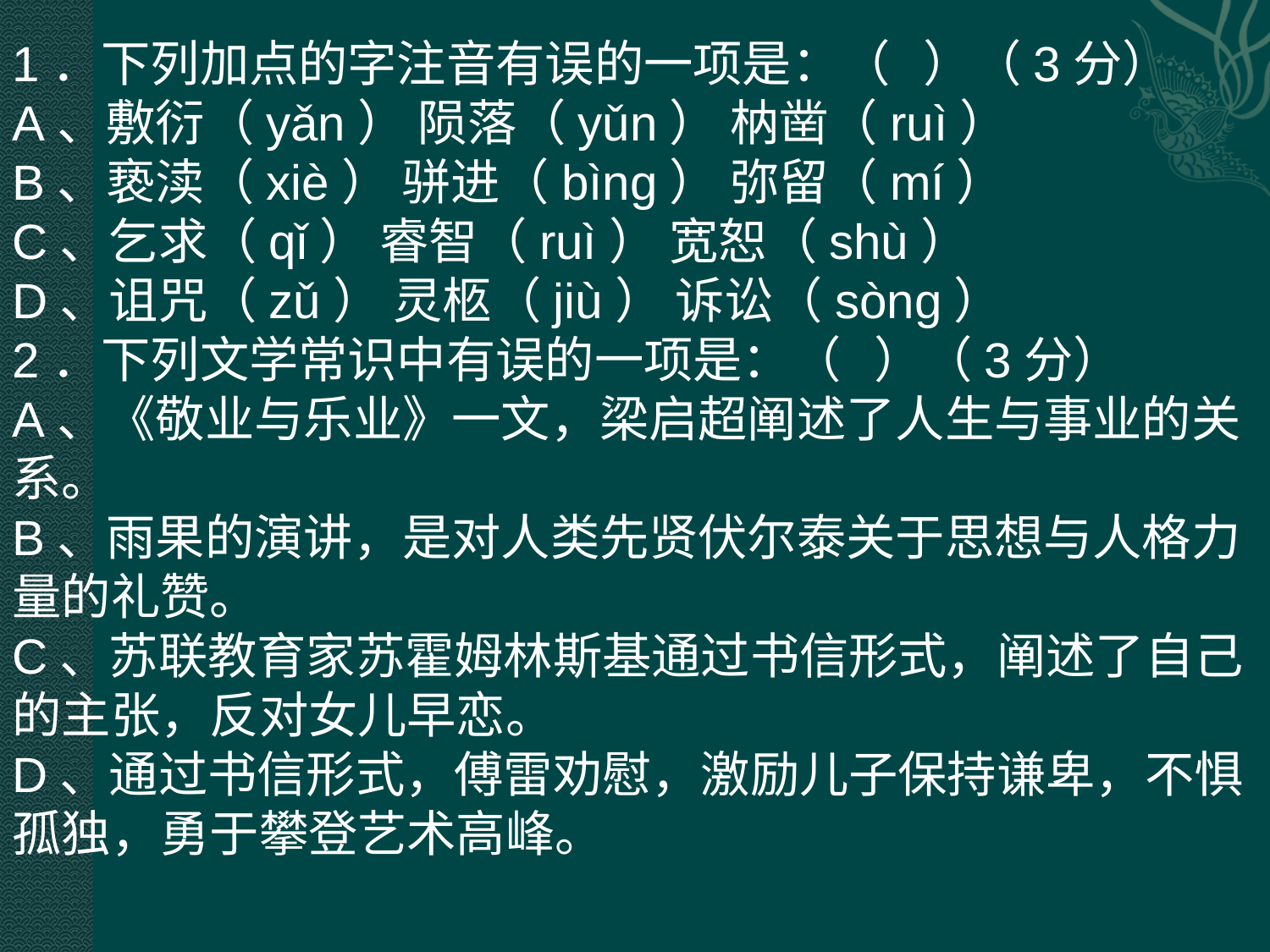

1．下列加点的字注音有误的一项是：（   ）（3分）
A、敷衍（yǎn） 陨落（yǔn） 枘凿（ruì）   
B、亵渎（xiè） 骈进（bìng） 弥留（mí）
C、乞求（qǐ） 睿智（ruì） 宽恕（shù）  
D、诅咒（zǔ） 灵柩（jiù） 诉讼（sòng）
2．下列文学常识中有误的一项是：（   ）（3分）
A、《敬业与乐业》一文，梁启超阐述了人生与事业的关系。
B、雨果的演讲，是对人类先贤伏尔泰关于思想与人格力量的礼赞。
C、苏联教育家苏霍姆林斯基通过书信形式，阐述了自己的主张，反对女儿早恋。
D、通过书信形式，傅雷劝慰，激励儿子保持谦卑，不惧孤独，勇于攀登艺术高峰。